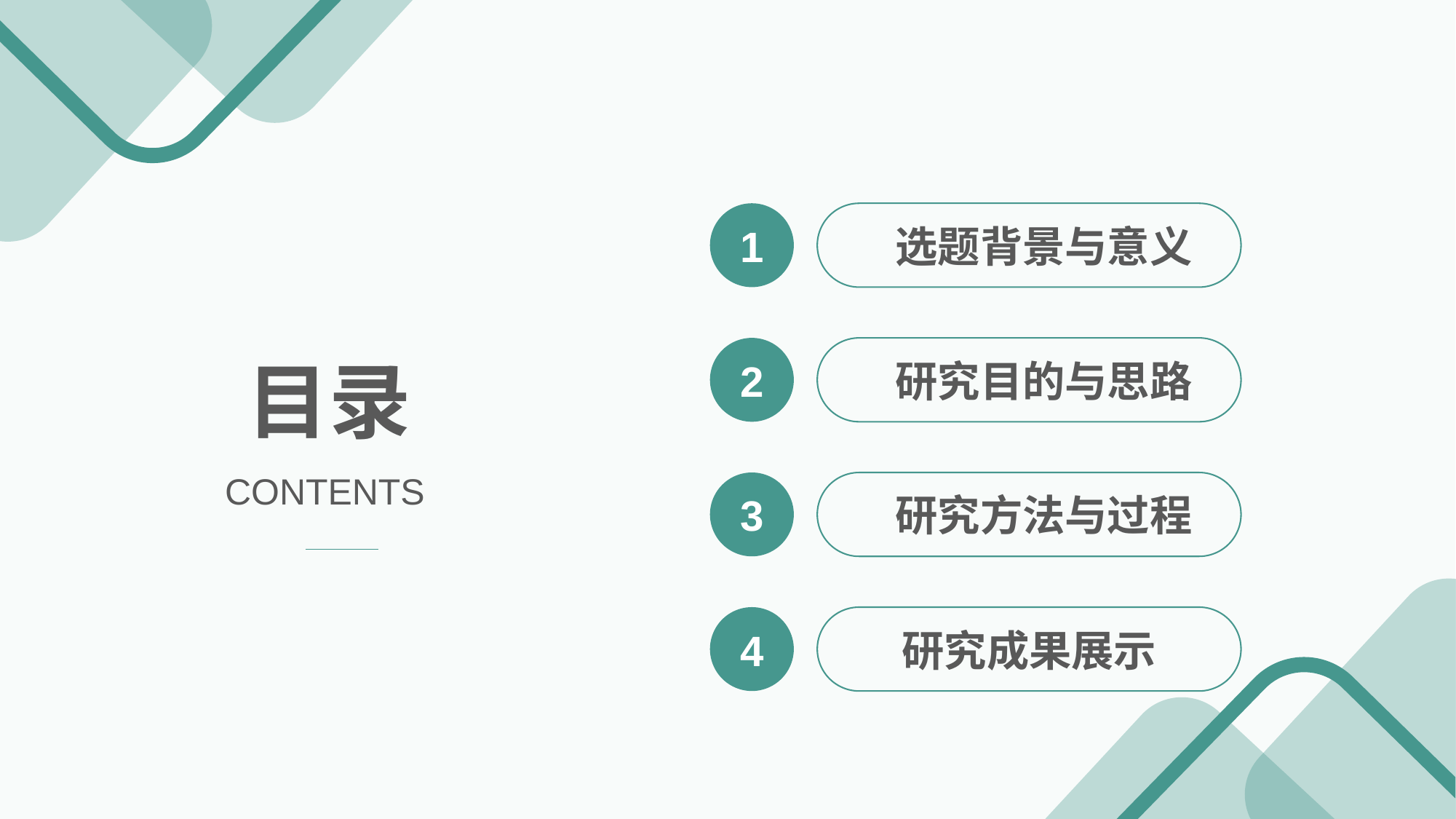

1
  选题背景与意义
2
  研究目的与思路
3
  研究方法与过程
4
研究成果展示
目录
CONTENTS